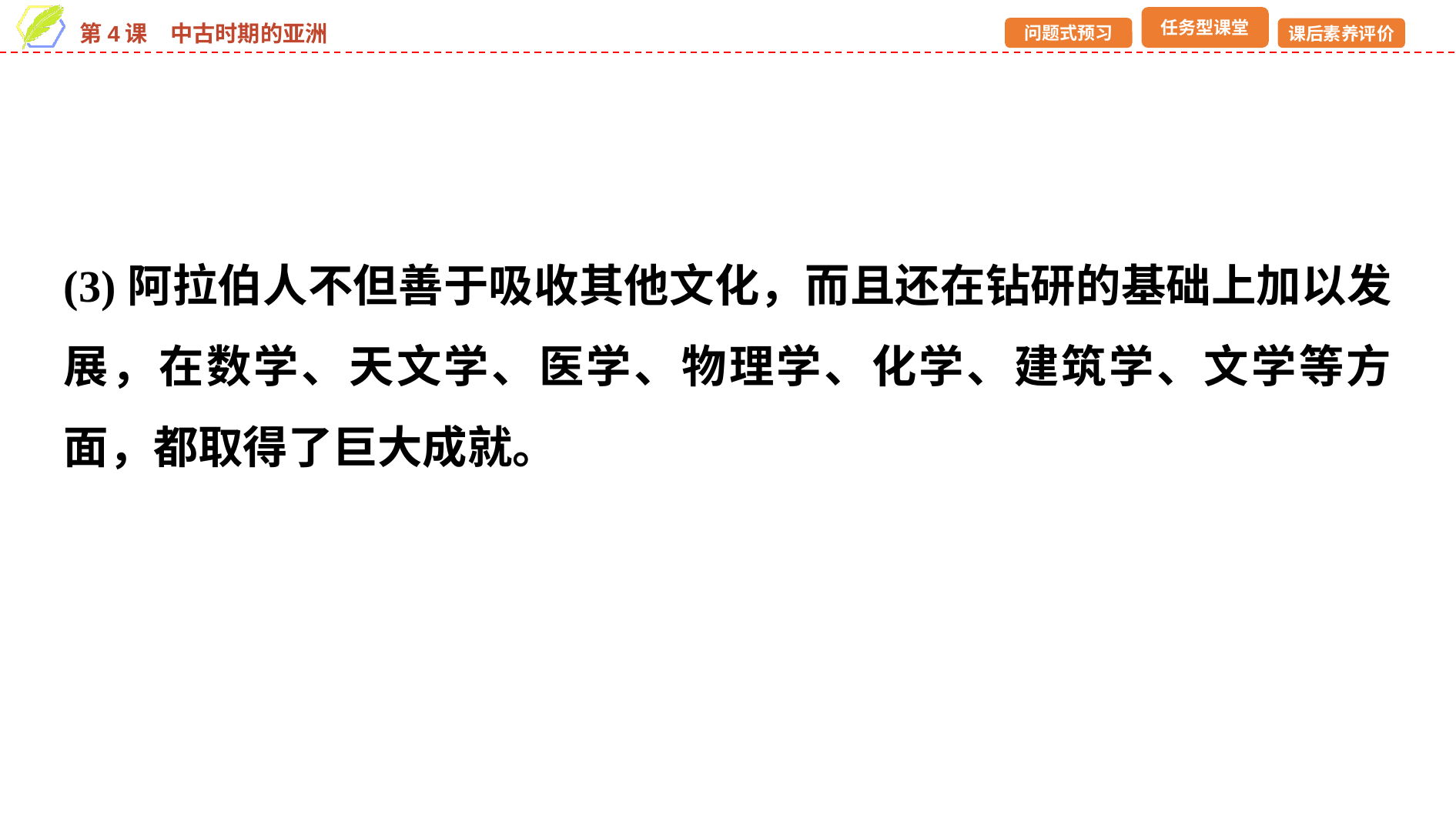

(3)阿拉伯人不但善于吸收其他文化，而且还在钻研的基础上加以发展，在数学、天文学、医学、物理学、化学、建筑学、文学等方面，都取得了巨大成就。